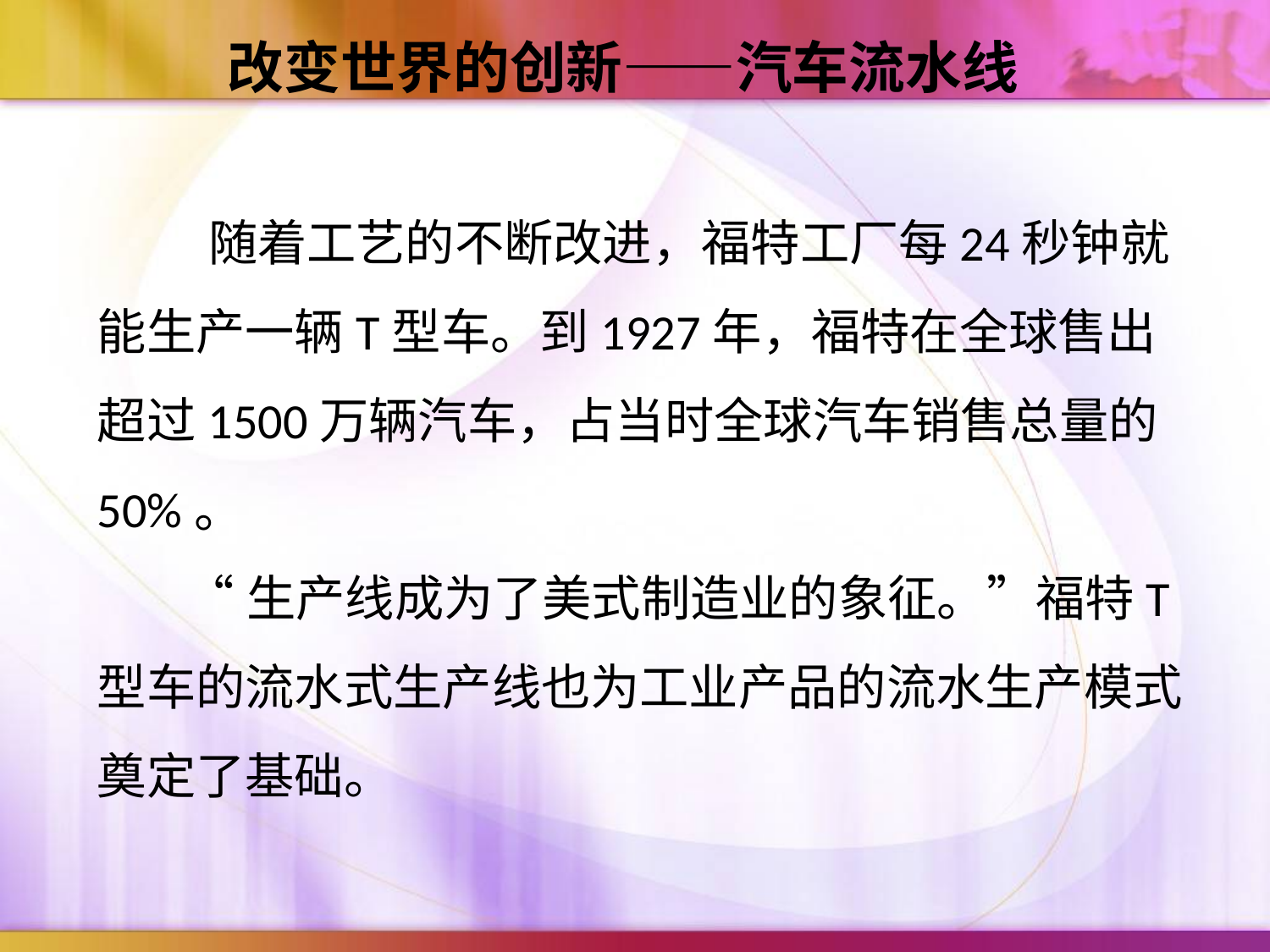

改变世界的创新——汽车流水线
         随着工艺的不断改进，福特工厂每24秒钟就能生产一辆T型车。到1927年，福特在全球售出超过1500万辆汽车，占当时全球汽车销售总量的50%。
        “生产线成为了美式制造业的象征。”福特T型车的流水式生产线也为工业产品的流水生产模式奠定了基础。